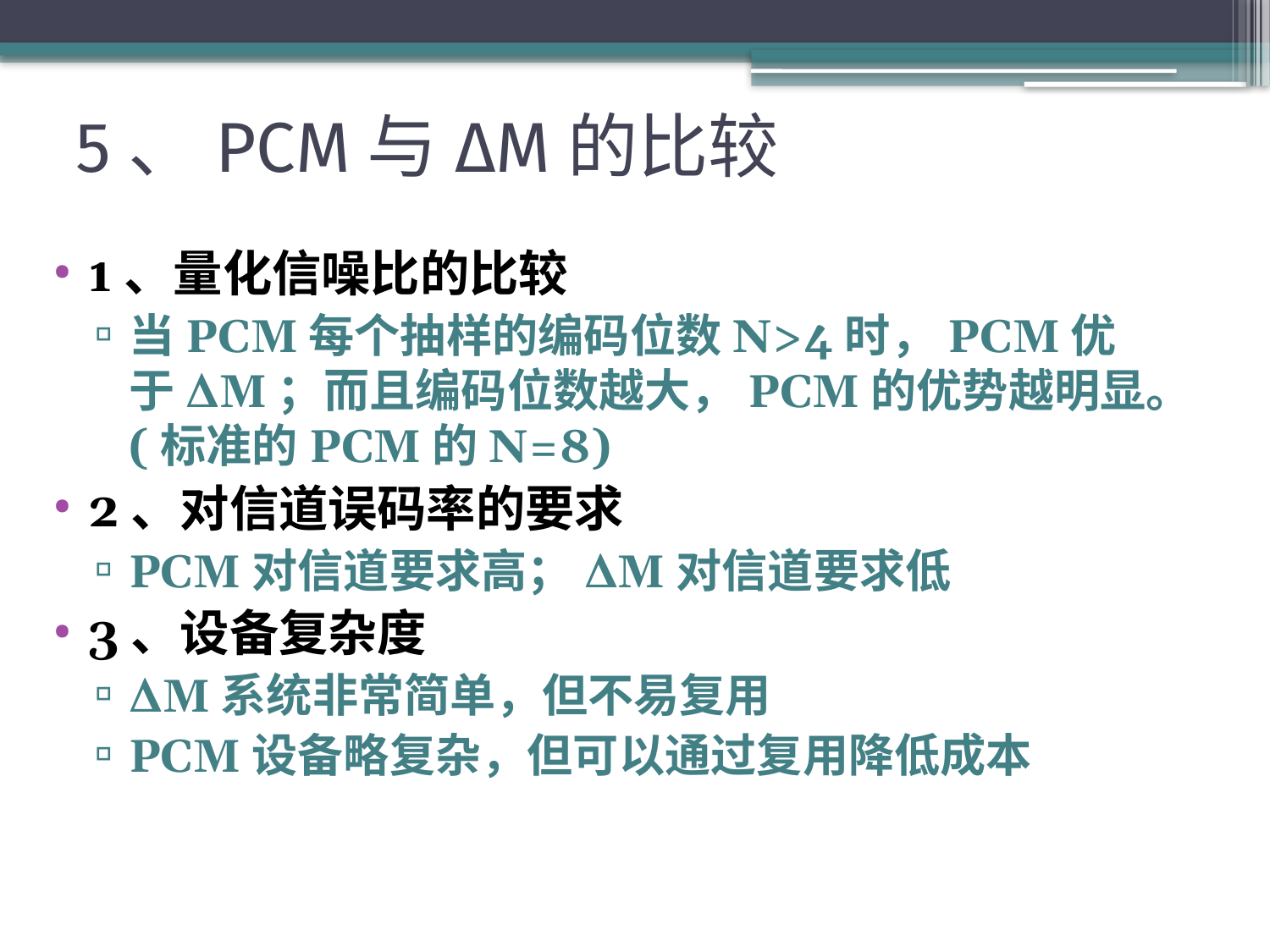

# 5、PCM与ΔM的比较
1、量化信噪比的比较
当PCM每个抽样的编码位数N>4时，PCM优于ΔM；而且编码位数越大，PCM的优势越明显。(标准的PCM的N=8)
2、对信道误码率的要求
PCM对信道要求高；ΔM对信道要求低
3、设备复杂度
ΔM系统非常简单，但不易复用
PCM设备略复杂，但可以通过复用降低成本